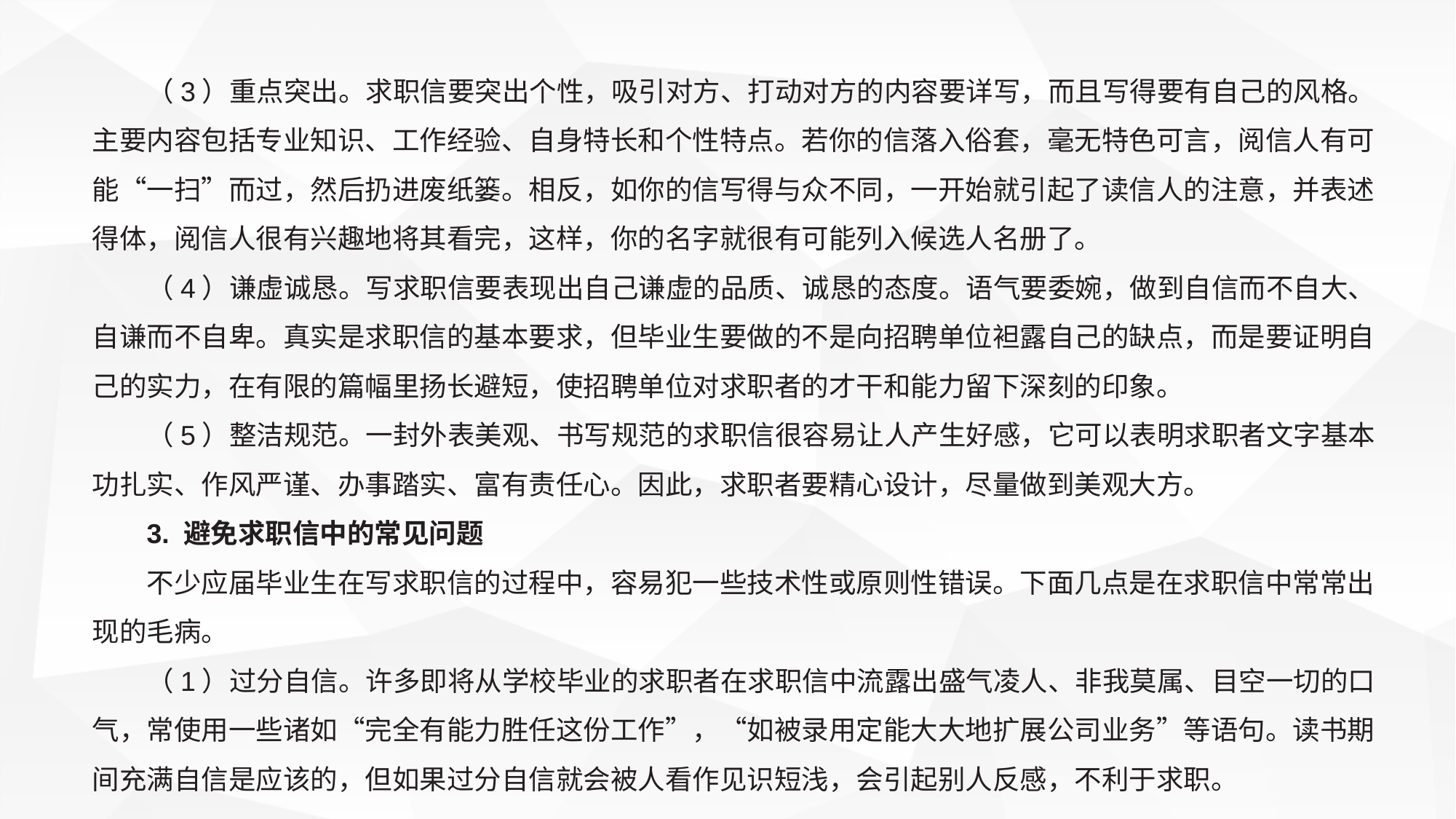

（3）重点突出。求职信要突出个性，吸引对方、打动对方的内容要详写，而且写得要有自己的风格。主要内容包括专业知识、工作经验、自身特长和个性特点。若你的信落入俗套，毫无特色可言，阅信人有可能“一扫”而过，然后扔进废纸篓。相反，如你的信写得与众不同，一开始就引起了读信人的注意，并表述得体，阅信人很有兴趣地将其看完，这样，你的名字就很有可能列入候选人名册了。
（4）谦虚诚恳。写求职信要表现出自己谦虚的品质、诚恳的态度。语气要委婉，做到自信而不自大、自谦而不自卑。真实是求职信的基本要求，但毕业生要做的不是向招聘单位袒露自己的缺点，而是要证明自己的实力，在有限的篇幅里扬长避短，使招聘单位对求职者的才干和能力留下深刻的印象。
（5）整洁规范。一封外表美观、书写规范的求职信很容易让人产生好感，它可以表明求职者文字基本功扎实、作风严谨、办事踏实、富有责任心。因此，求职者要精心设计，尽量做到美观大方。
3. 避免求职信中的常见问题
不少应届毕业生在写求职信的过程中，容易犯一些技术性或原则性错误。下面几点是在求职信中常常出现的毛病。
（1）过分自信。许多即将从学校毕业的求职者在求职信中流露出盛气凌人、非我莫属、目空一切的口气，常使用一些诸如“完全有能力胜任这份工作”，“如被录用定能大大地扩展公司业务”等语句。读书期间充满自信是应该的，但如果过分自信就会被人看作见识短浅，会引起别人反感，不利于求职。